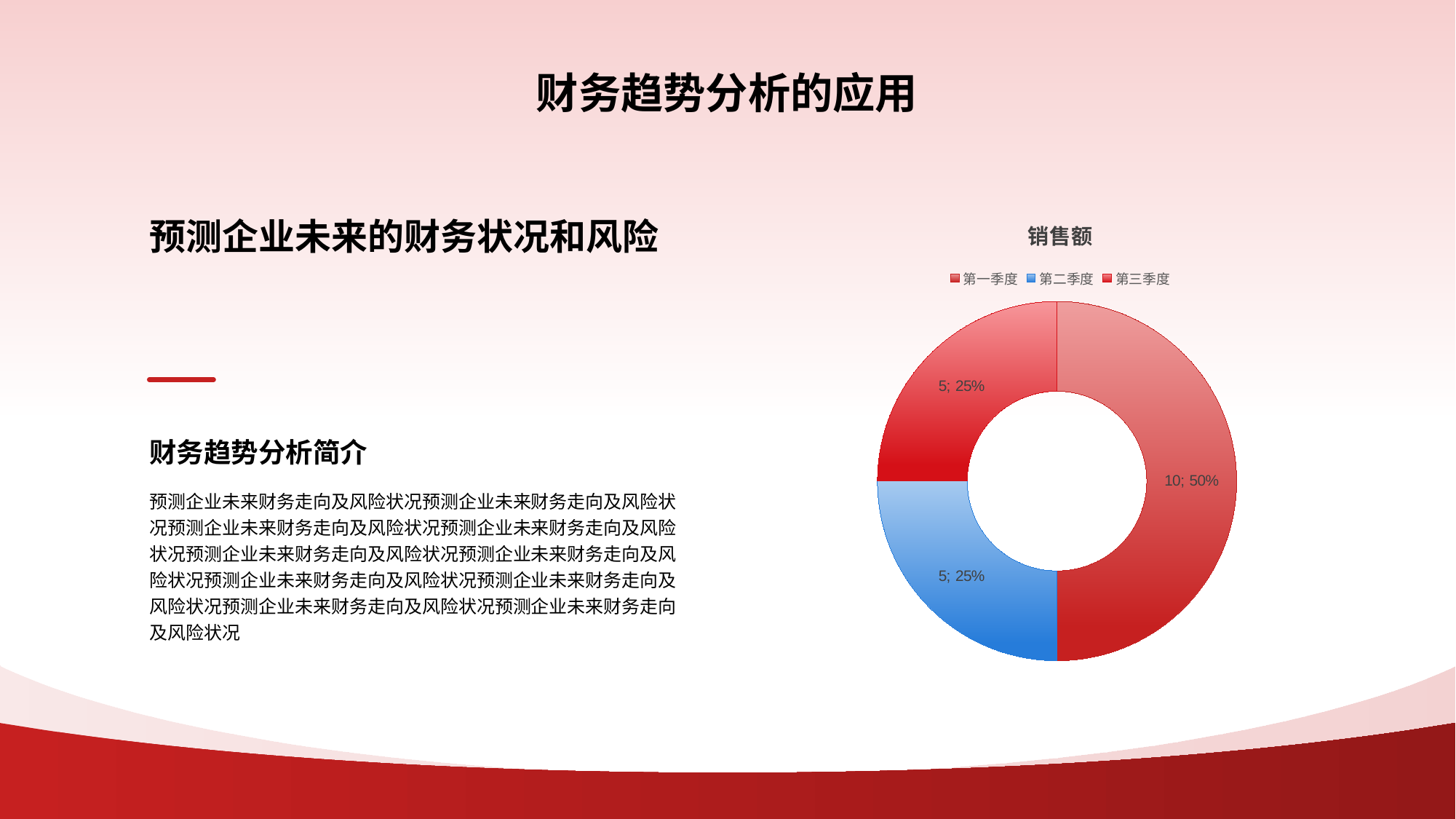

# 财务趋势分析的应用

### Chart:

| Category | 销售额 |
|---|---|
| 第一季度 | 10.0 |
| 第二季度 | 5.0 |
| 第三季度 | 5.0 |
预测企业未来的财务状况和风险
财务趋势分析简介
预测企业未来财务走向及风险状况预测企业未来财务走向及风险状况预测企业未来财务走向及风险状况预测企业未来财务走向及风险状况预测企业未来财务走向及风险状况预测企业未来财务走向及风险状况预测企业未来财务走向及风险状况预测企业未来财务走向及风险状况预测企业未来财务走向及风险状况预测企业未来财务走向及风险状况